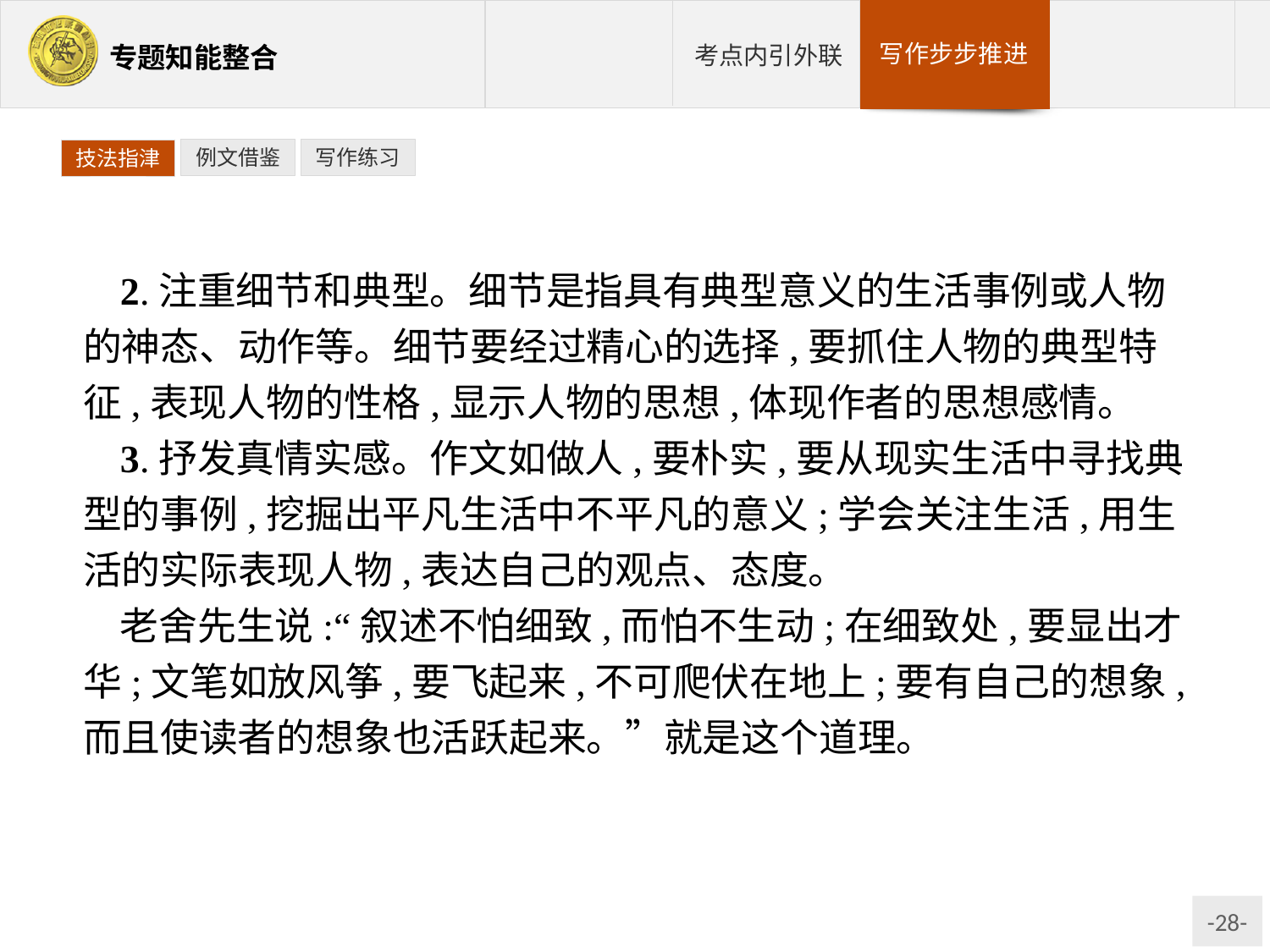

例文借鉴
写作练习
技法指津
2.注重细节和典型。细节是指具有典型意义的生活事例或人物的神态、动作等。细节要经过精心的选择,要抓住人物的典型特征,表现人物的性格,显示人物的思想,体现作者的思想感情。
3.抒发真情实感。作文如做人,要朴实,要从现实生活中寻找典型的事例,挖掘出平凡生活中不平凡的意义;学会关注生活,用生活的实际表现人物,表达自己的观点、态度。
老舍先生说:“叙述不怕细致,而怕不生动;在细致处,要显出才华;文笔如放风筝,要飞起来,不可爬伏在地上;要有自己的想象,而且使读者的想象也活跃起来。”就是这个道理。